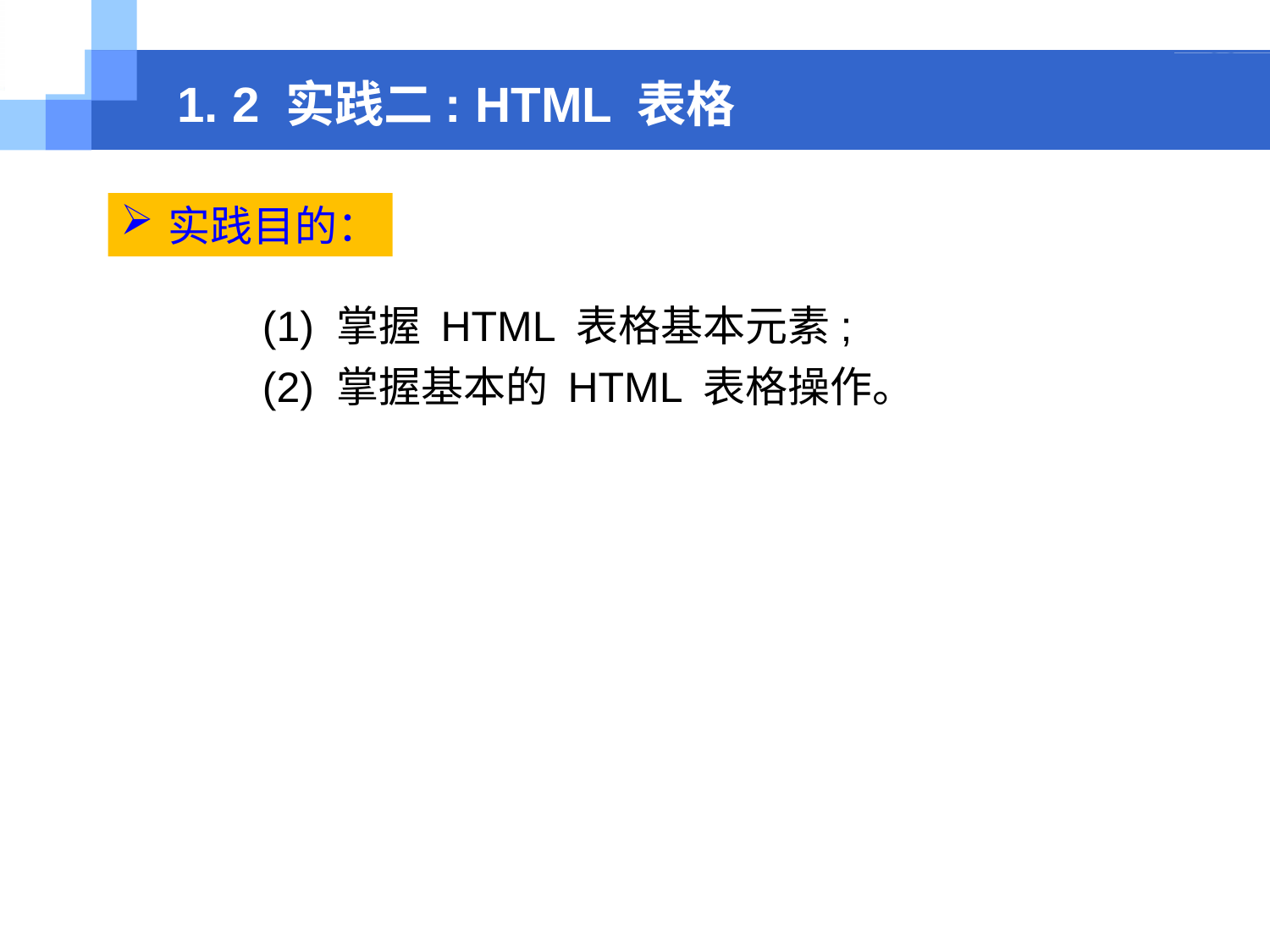

1. 2 实践二: HTML 表格
实践目的：
(1) 掌握 HTML 表格基本元素;
(2) 掌握基本的 HTML 表格操作。